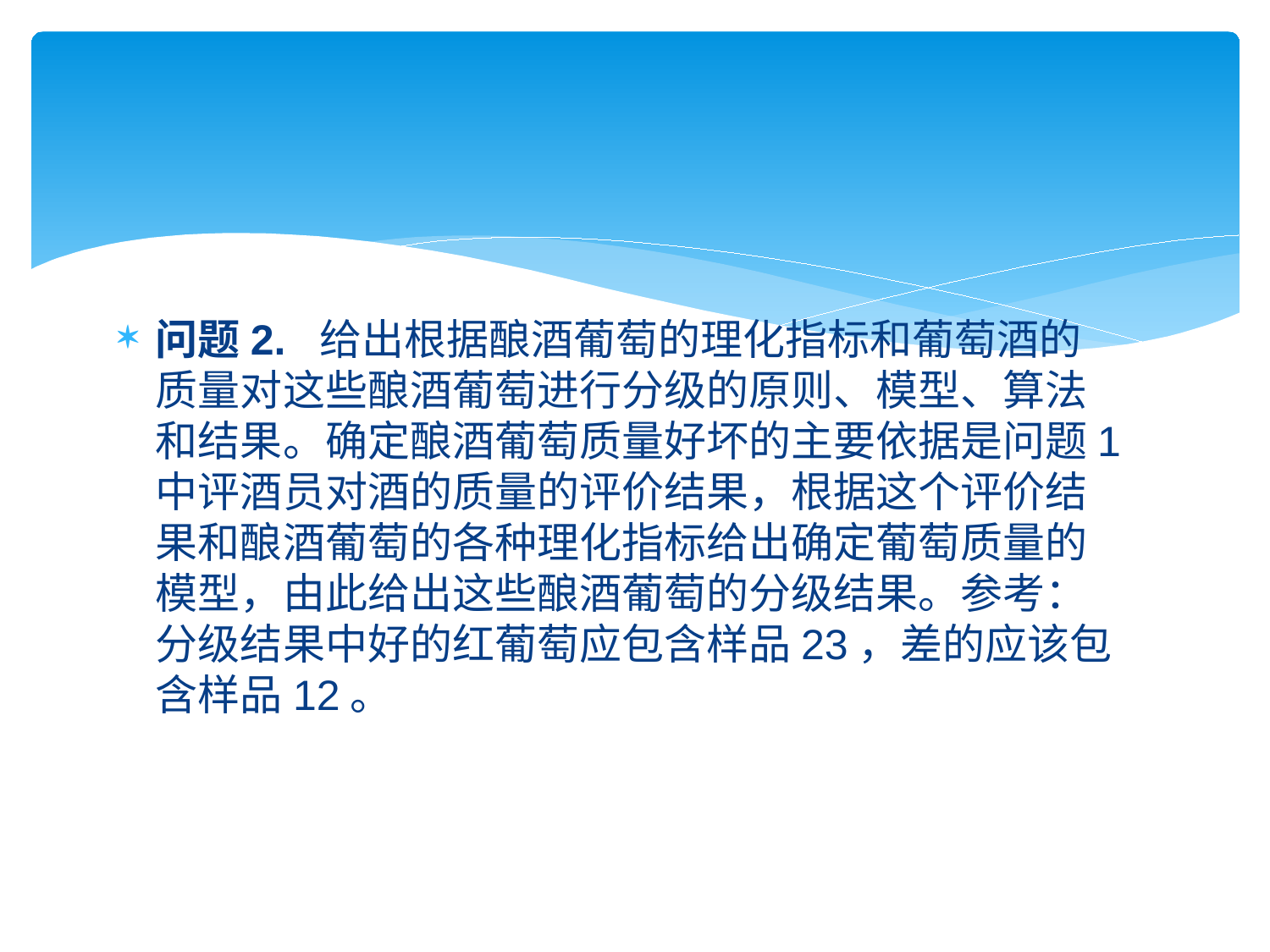

#
问题2.  给出根据酿酒葡萄的理化指标和葡萄酒的质量对这些酿酒葡萄进行分级的原则、模型、算法和结果。确定酿酒葡萄质量好坏的主要依据是问题1中评酒员对酒的质量的评价结果，根据这个评价结果和酿酒葡萄的各种理化指标给出确定葡萄质量的模型，由此给出这些酿酒葡萄的分级结果。参考：分级结果中好的红葡萄应包含样品23，差的应该包含样品12。